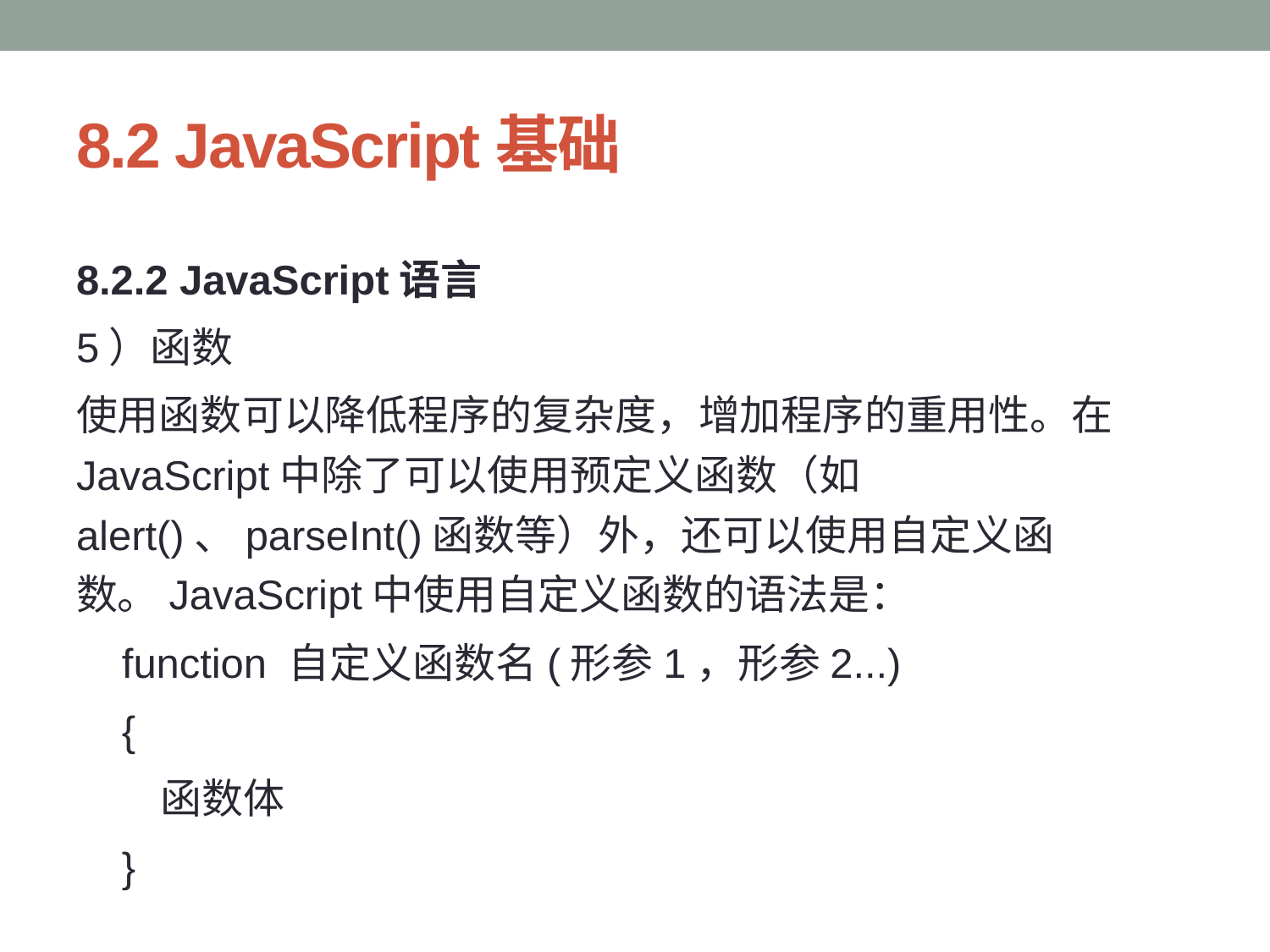

# 8.2 JavaScript基础
8.2.2 JavaScript语言
5）函数
使用函数可以降低程序的复杂度，增加程序的重用性。在JavaScript中除了可以使用预定义函数（如alert()、parseInt()函数等）外，还可以使用自定义函数。JavaScript中使用自定义函数的语法是：
    function 自定义函数名(形参1，形参2...)
    {
        函数体
    }